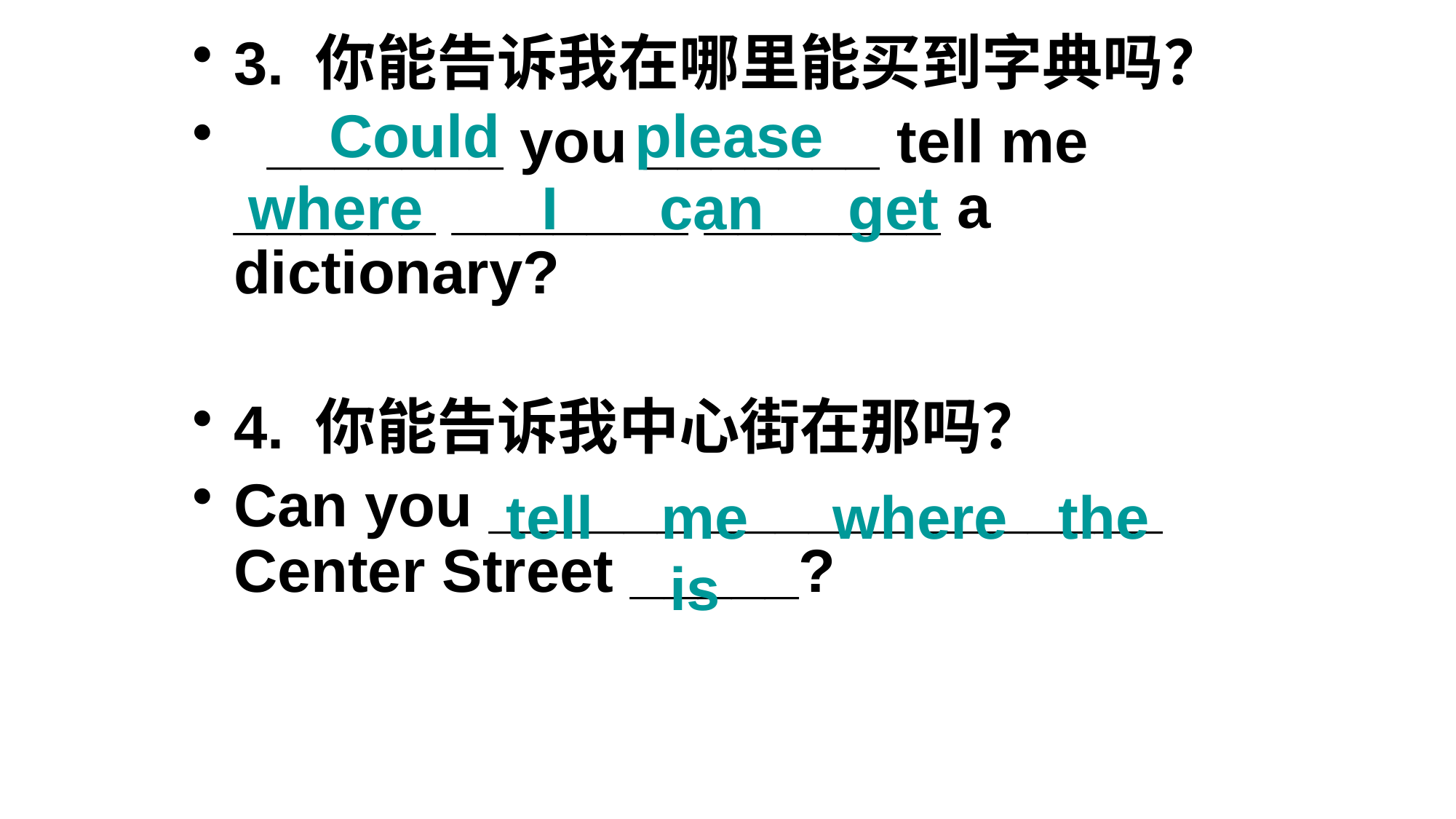

3. 你能告诉我在哪里能买到字典吗？
  _______ you _______ tell me ______ _______ _______ a dictionary?

4. 你能告诉我中心街在那吗？
Can you ______ ______ _______ Center Street _____?

Could        please
where       I      can     get
tell    me     where   the
is